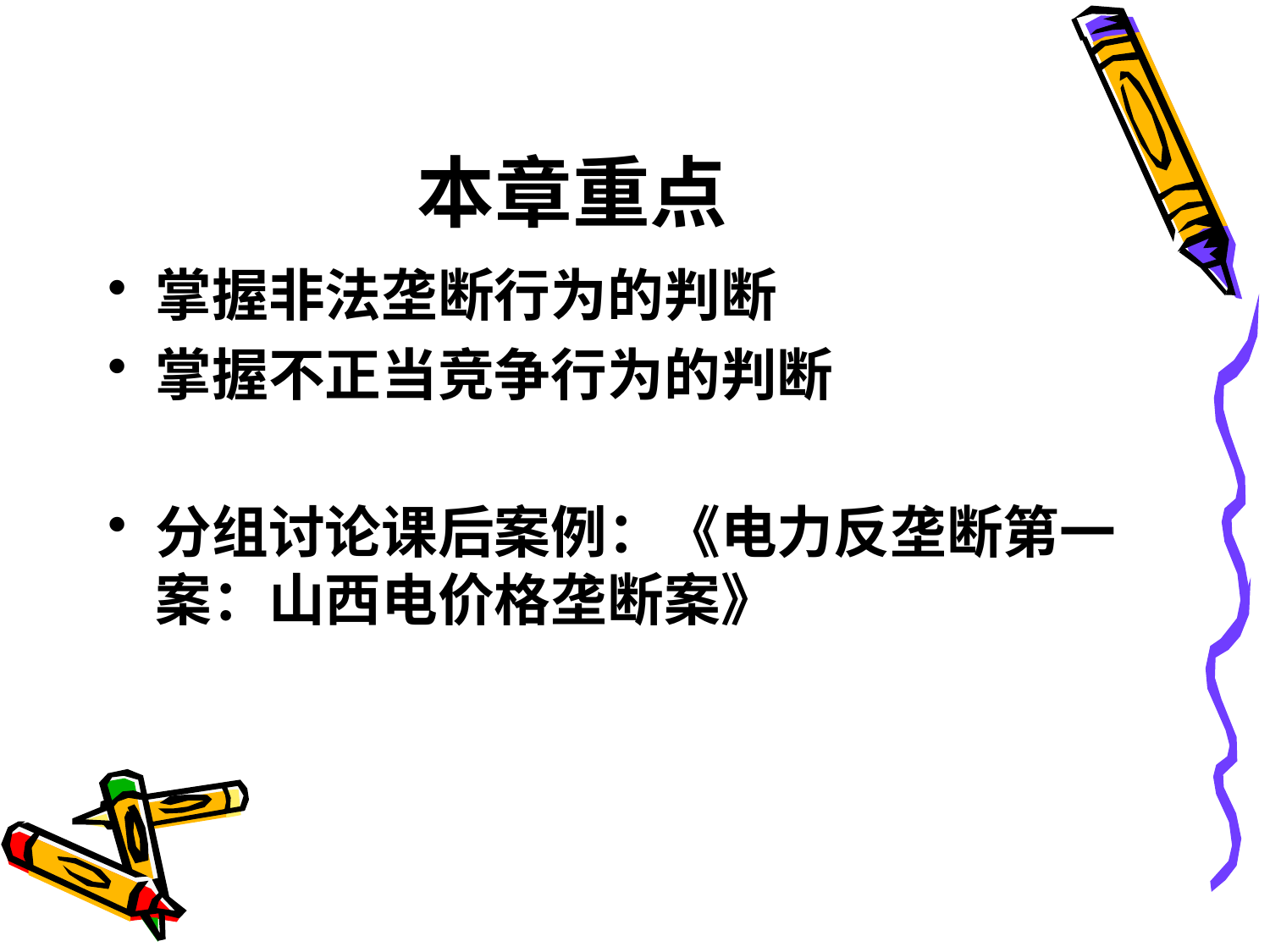

# 本章重点
掌握非法垄断行为的判断
掌握不正当竞争行为的判断

分组讨论课后案例：《电力反垄断第一案：山西电价格垄断案》